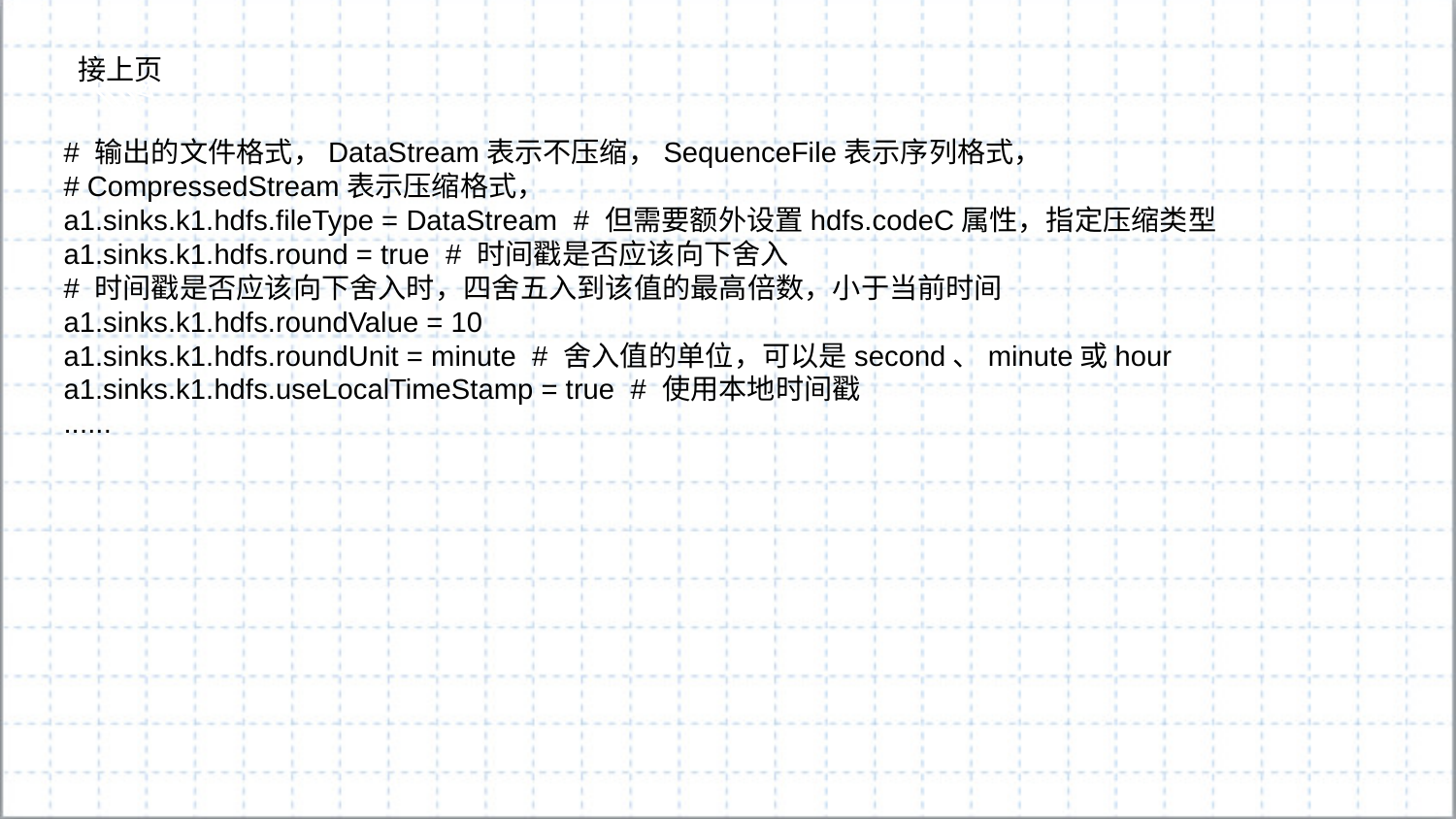

接上页
# 输出的文件格式，DataStream表示不压缩，SequenceFile表示序列格式，
# CompressedStream表示压缩格式，
a1.sinks.k1.hdfs.fileType = DataStream  # 但需要额外设置hdfs.codeC属性，指定压缩类型
a1.sinks.k1.hdfs.round = true  # 时间戳是否应该向下舍入
# 时间戳是否应该向下舍入时，四舍五入到该值的最高倍数，小于当前时间
a1.sinks.k1.hdfs.roundValue = 10
a1.sinks.k1.hdfs.roundUnit = minute  # 舍入值的单位，可以是second、minute或hour
a1.sinks.k1.hdfs.useLocalTimeStamp = true  # 使用本地时间戳
......